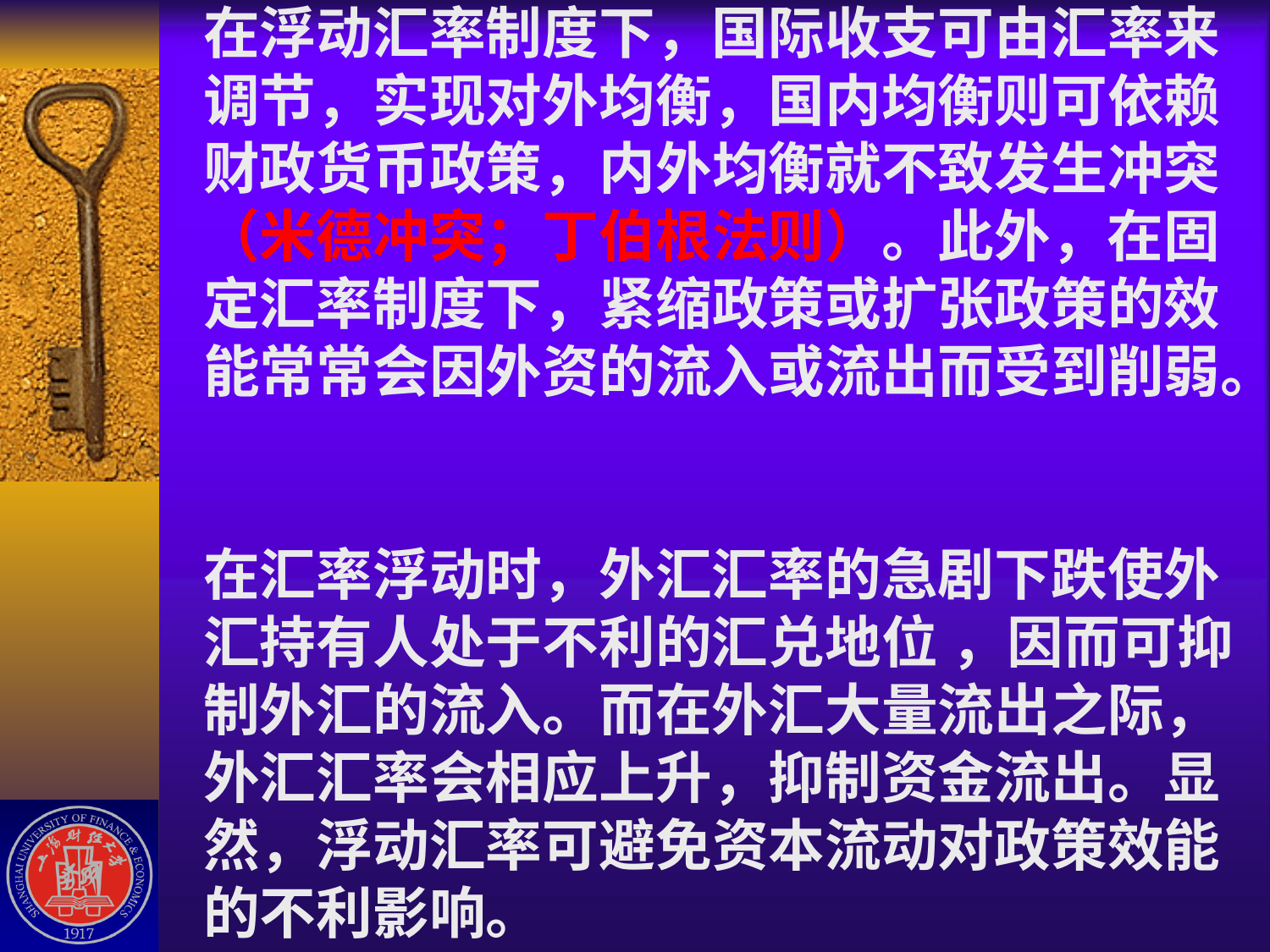

# 在浮动汇率制度下，国际收支可由汇率来调节，实现对外均衡，国内均衡则可依赖财政货币政策，内外均衡就不致发生冲突（米德冲突；丁伯根法则）。此外，在固定汇率制度下，紧缩政策或扩张政策的效能常常会因外资的流入或流出而受到削弱。 在汇率浮动时，外汇汇率的急剧下跌使外汇持有人处于不利的汇兑地位 ，因而可抑制外汇的流入。而在外汇大量流出之际，外汇汇率会相应上升，抑制资金流出。显然，浮动汇率可避免资本流动对政策效能的不利影响。